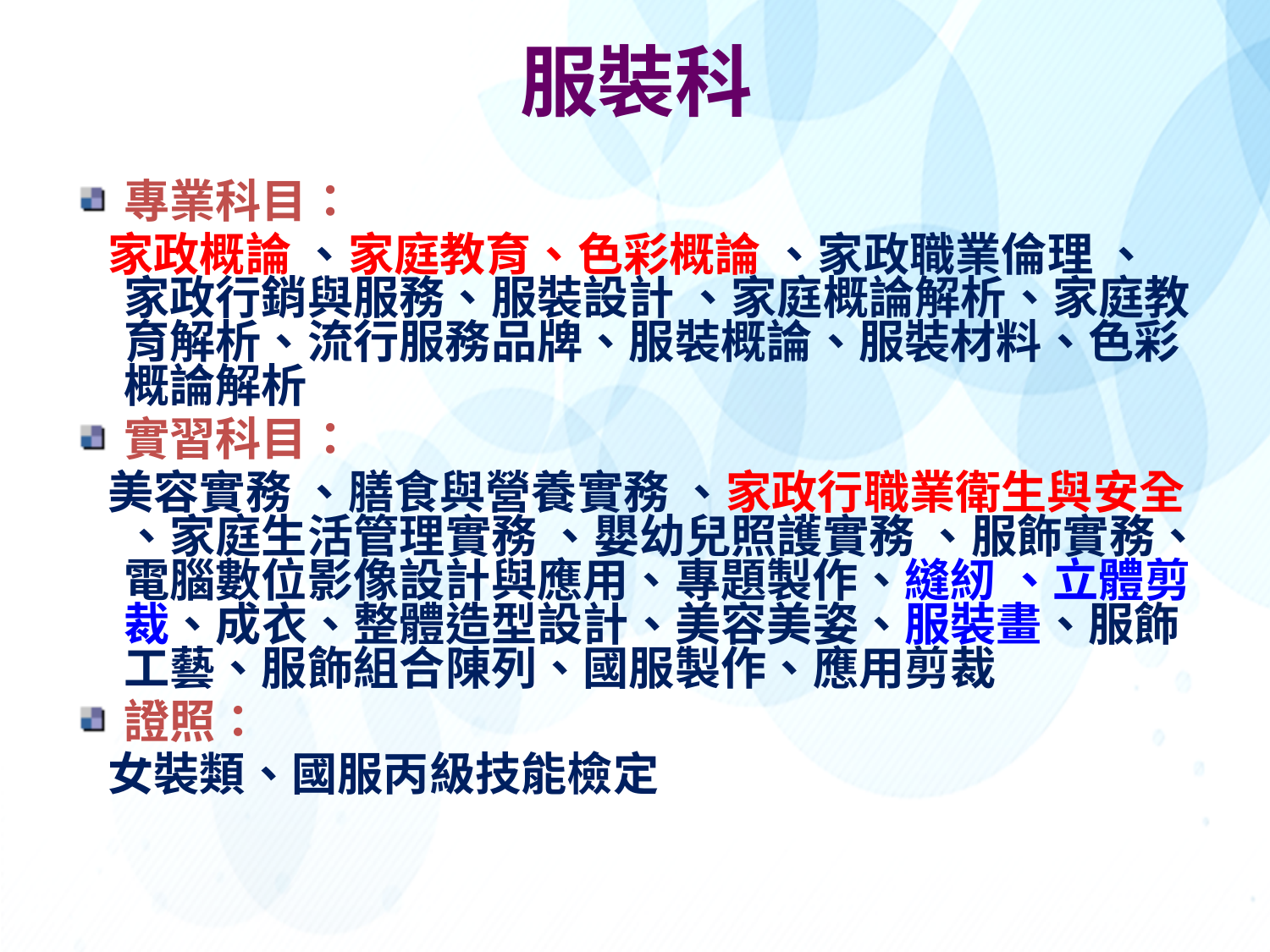

# 服裝科
專業科目：
  家政概論 、家庭教育、色彩概論 、家政職業倫理 、家政行銷與服務、服裝設計 、家庭概論解析、家庭教育解析、流行服務品牌、服裝概論、服裝材料、色彩概論解析
實習科目：
  美容實務 、膳食與營養實務 、家政行職業衛生與安全 、家庭生活管理實務 、嬰幼兒照護實務 、服飾實務、電腦數位影像設計與應用、專題製作、縫紉 、立體剪裁、成衣、整體造型設計、美容美姿、服裝畫、服飾工藝、服飾組合陳列、國服製作、應用剪裁
證照：
  女裝類、國服丙級技能檢定